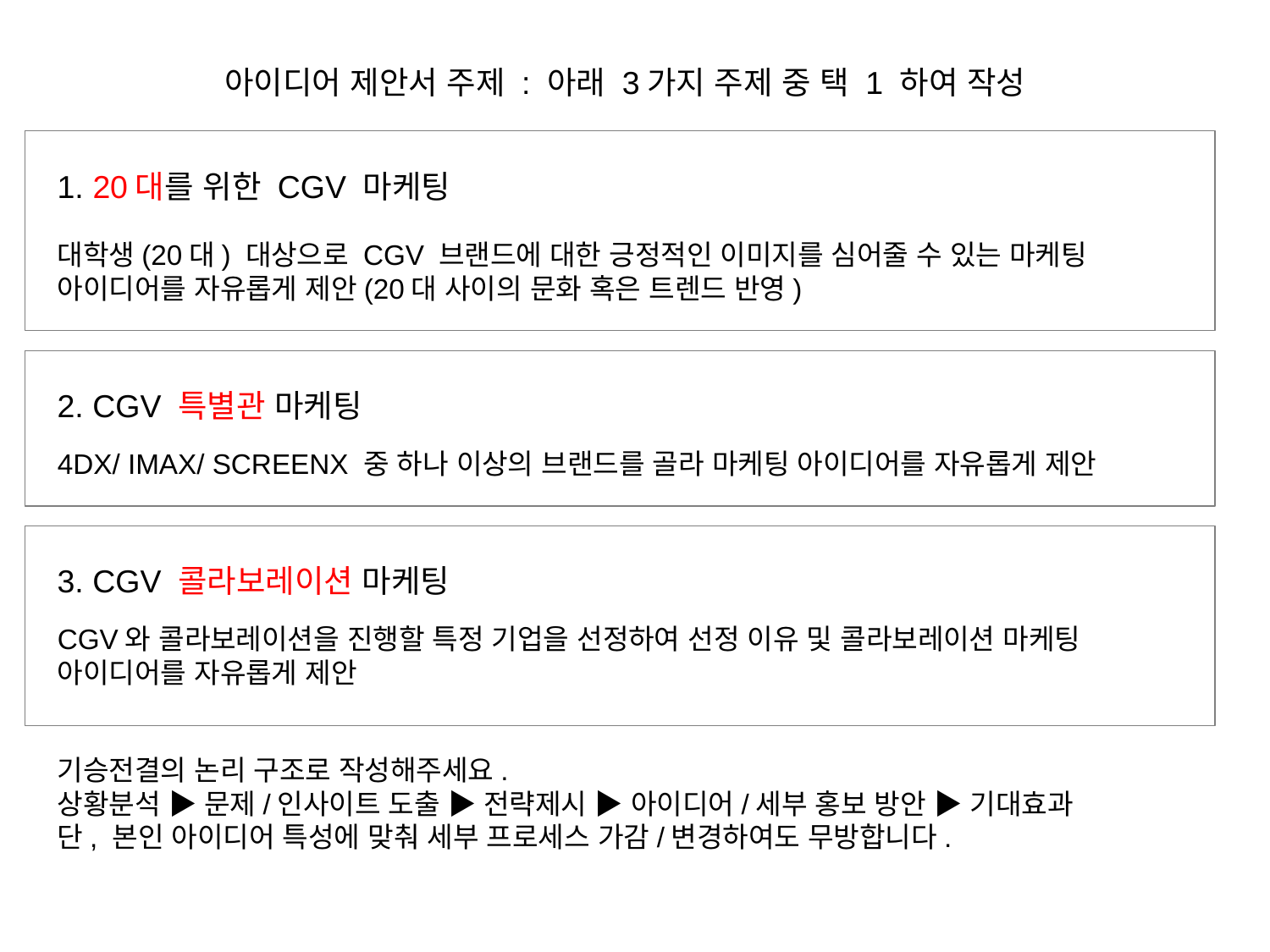

아이디어 제안서 주제 : 아래 3가지 주제 중 택 1 하여 작성

1. 20대를 위한 CGV 마케팅
대학생(20대) 대상으로 CGV 브랜드에 대한 긍정적인 이미지를 심어줄 수 있는 마케팅
아이디어를 자유롭게 제안(20대 사이의 문화 혹은 트렌드 반영)

2. CGV 특별관 마케팅
4DX/ IMAX/ SCREENX 중 하나 이상의 브랜드를 골라 마케팅 아이디어를 자유롭게 제안

3. CGV 콜라보레이션 마케팅
CGV와 콜라보레이션을 진행할 특정 기업을 선정하여 선정 이유 및 콜라보레이션 마케팅
아이디어를 자유롭게 제안
기승전결의 논리 구조로 작성해주세요.
상황분석 ▶ 문제/인사이트 도출 ▶ 전략제시 ▶ 아이디어/세부 홍보 방안 ▶ 기대효과
단, 본인 아이디어 특성에 맞춰 세부 프로세스 가감/변경하여도 무방합니다.